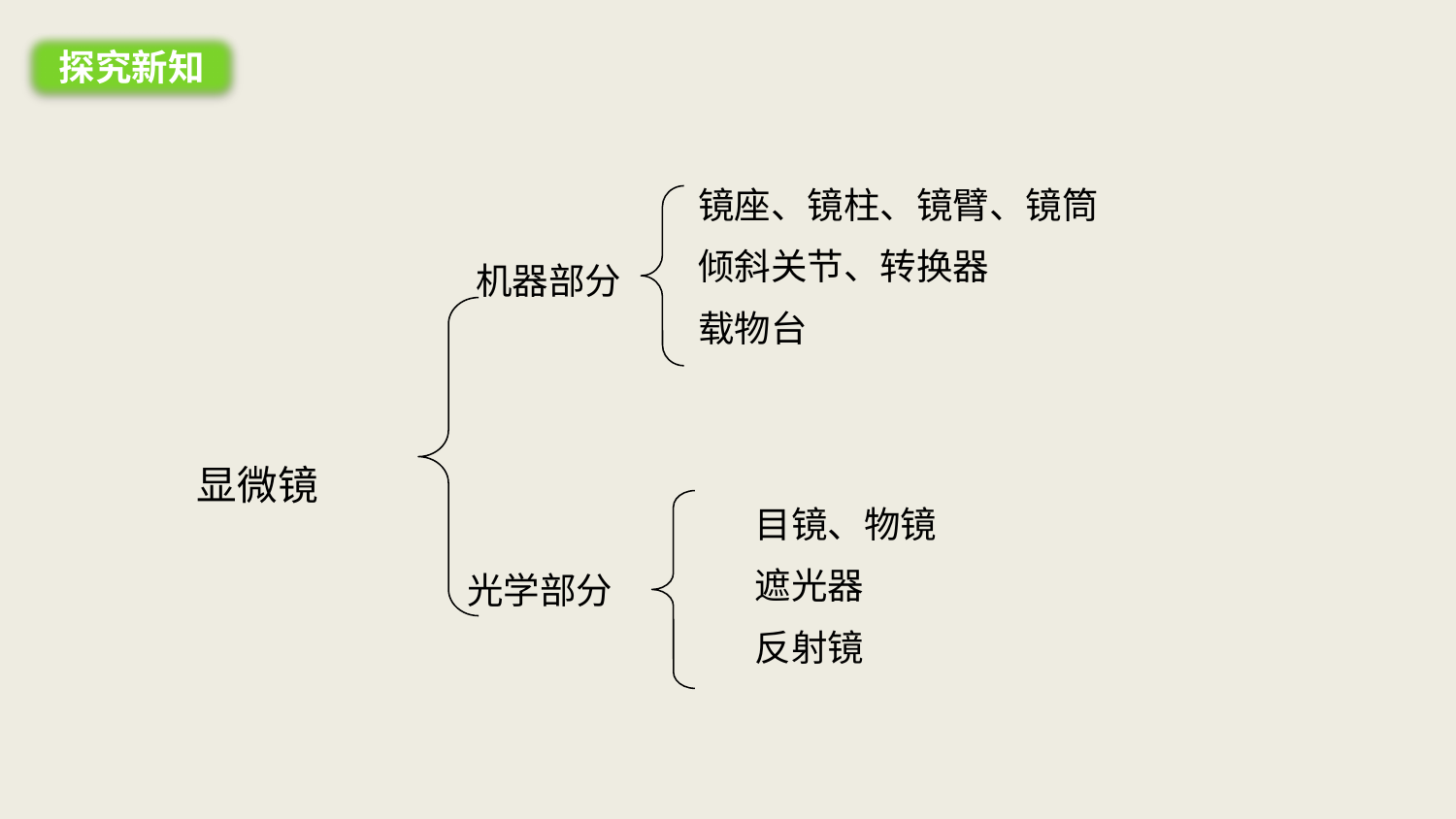

探究新知
镜座、镜柱、镜臂、镜筒
倾斜关节、转换器
载物台

# 显微镜
机器部分

目镜、物镜
遮光器
反射镜
光学部分